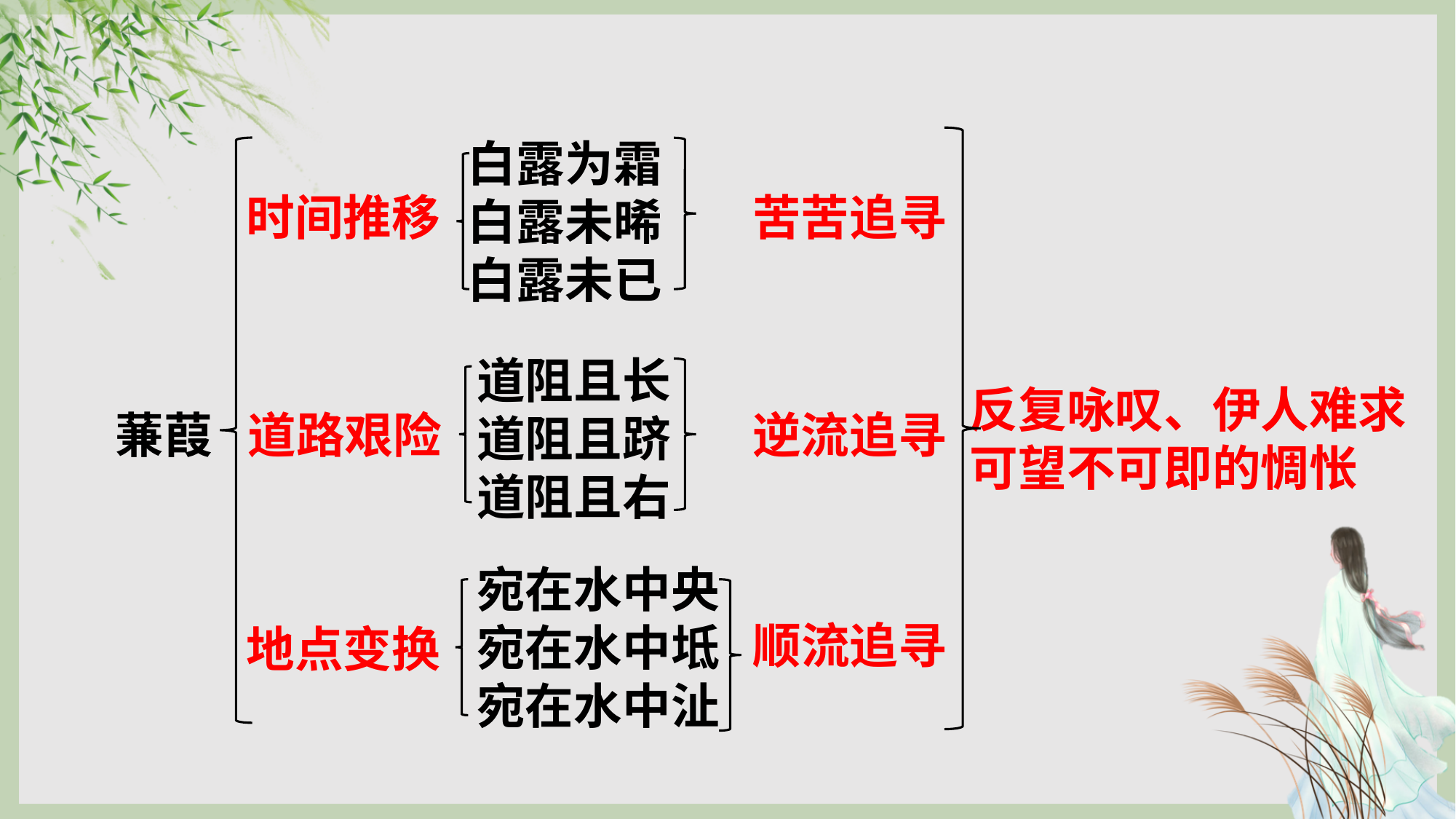

白露为霜
白露未晞
白露未已

时间推移
苦苦追寻
道阻且长
道阻且跻
道阻且右

反复咏叹、伊人难求
可望不可即的惆怅
蒹葭
道路艰险
逆流追寻
宛在水中央
宛在水中坻
宛在水中沚

顺流追寻
地点变换